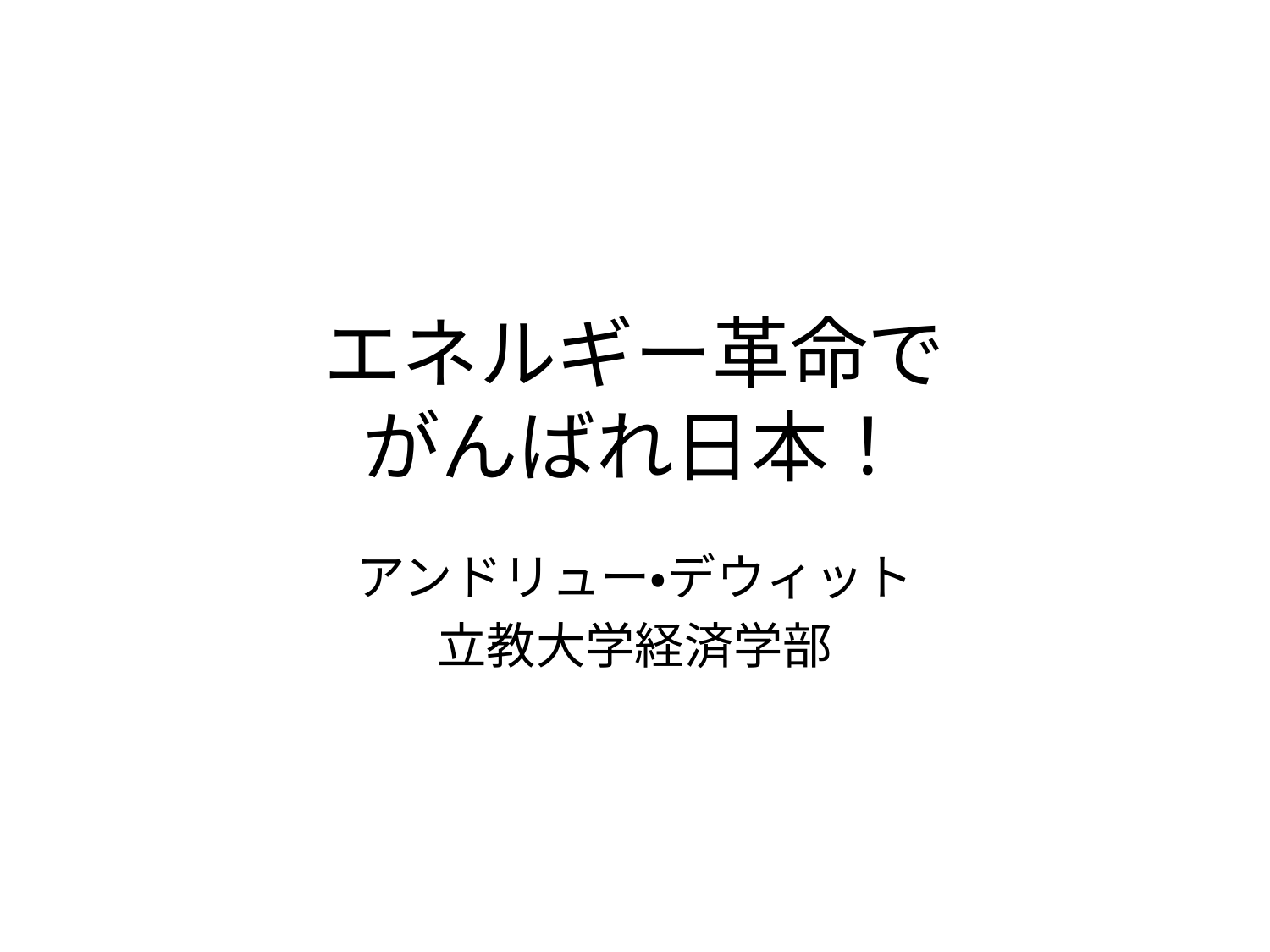

# エネルギー革命で がんばれ日本！
アンドリュー・デウィット
立教大学経済学部